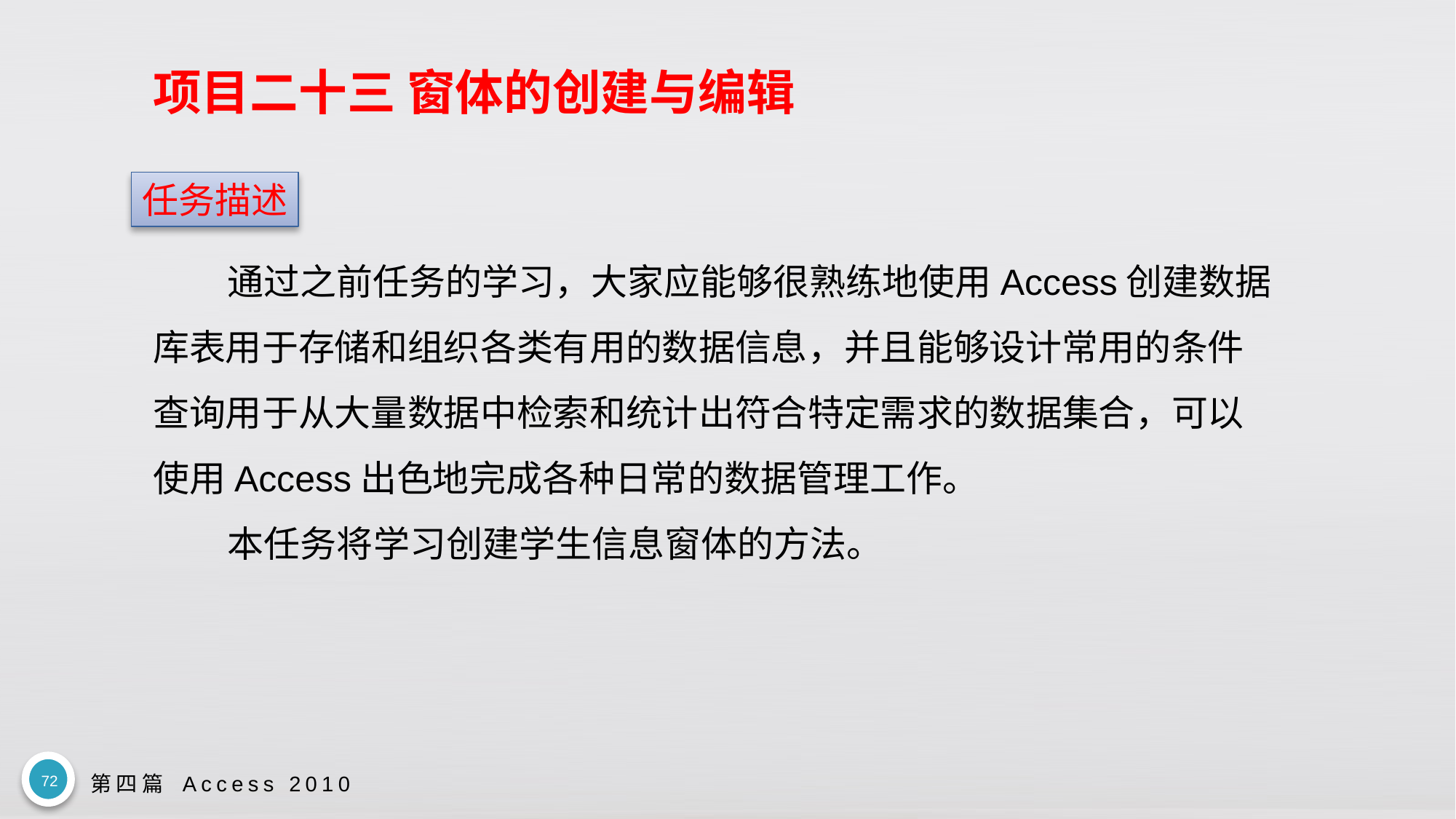

# 项目二十三 窗体的创建与编辑
任务描述
通过之前任务的学习，大家应能够很熟练地使用Access创建数据库表用于存储和组织各类有用的数据信息，并且能够设计常用的条件查询用于从大量数据中检索和统计出符合特定需求的数据集合，可以使用Access出色地完成各种日常的数据管理工作。
本任务将学习创建学生信息窗体的方法。
72